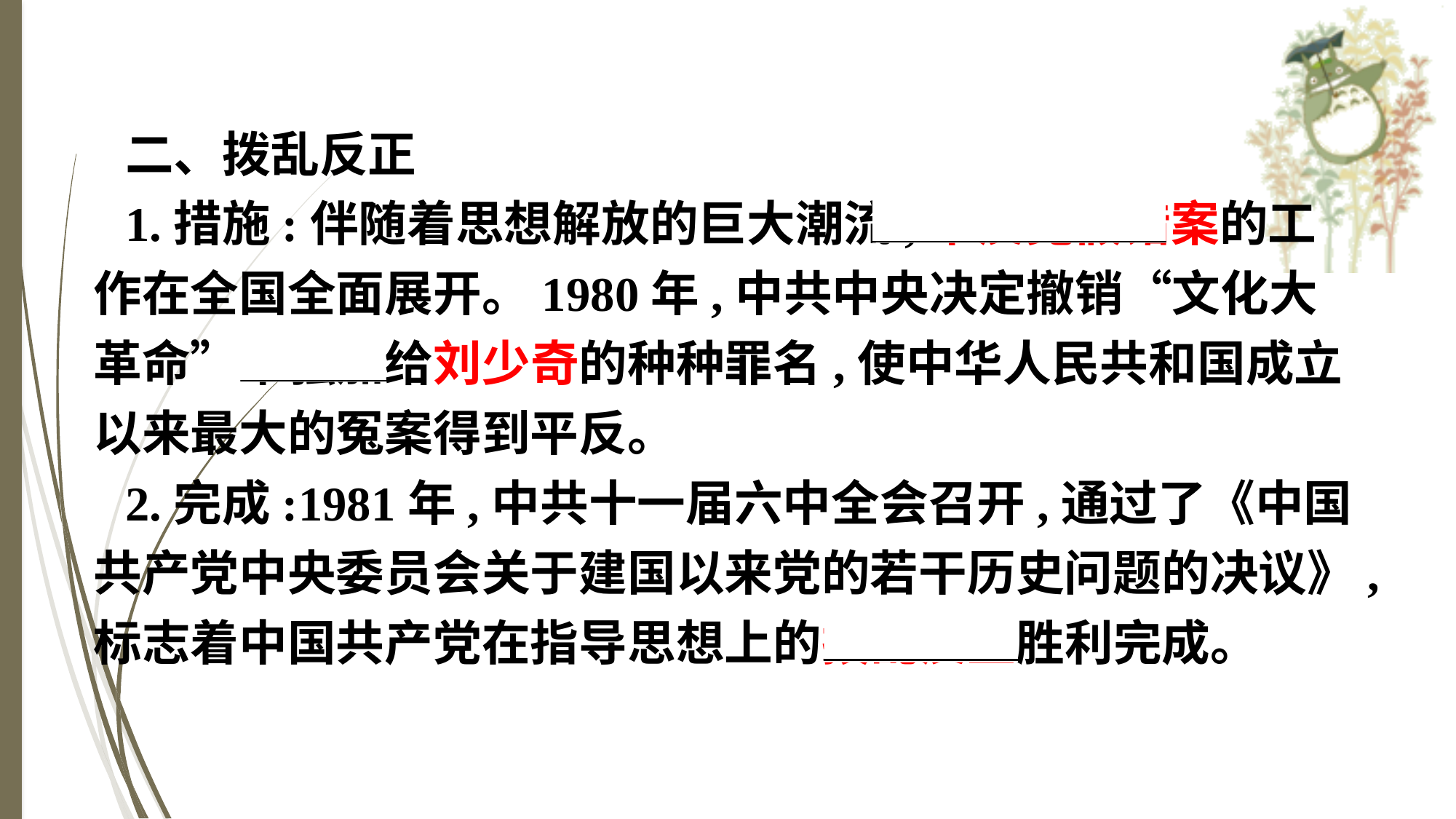

二、拨乱反正
1.措施:伴随着思想解放的巨大潮流,平反冤假错案的工作在全国全面展开。1980年,中共中央决定撤销“文化大革命”中强加给刘少奇的种种罪名,使中华人民共和国成立以来最大的冤案得到平反。
2.完成:1981年,中共十一届六中全会召开,通过了《中国共产党中央委员会关于建国以来党的若干历史问题的决议》,标志着中国共产党在指导思想上的拨乱反正胜利完成。